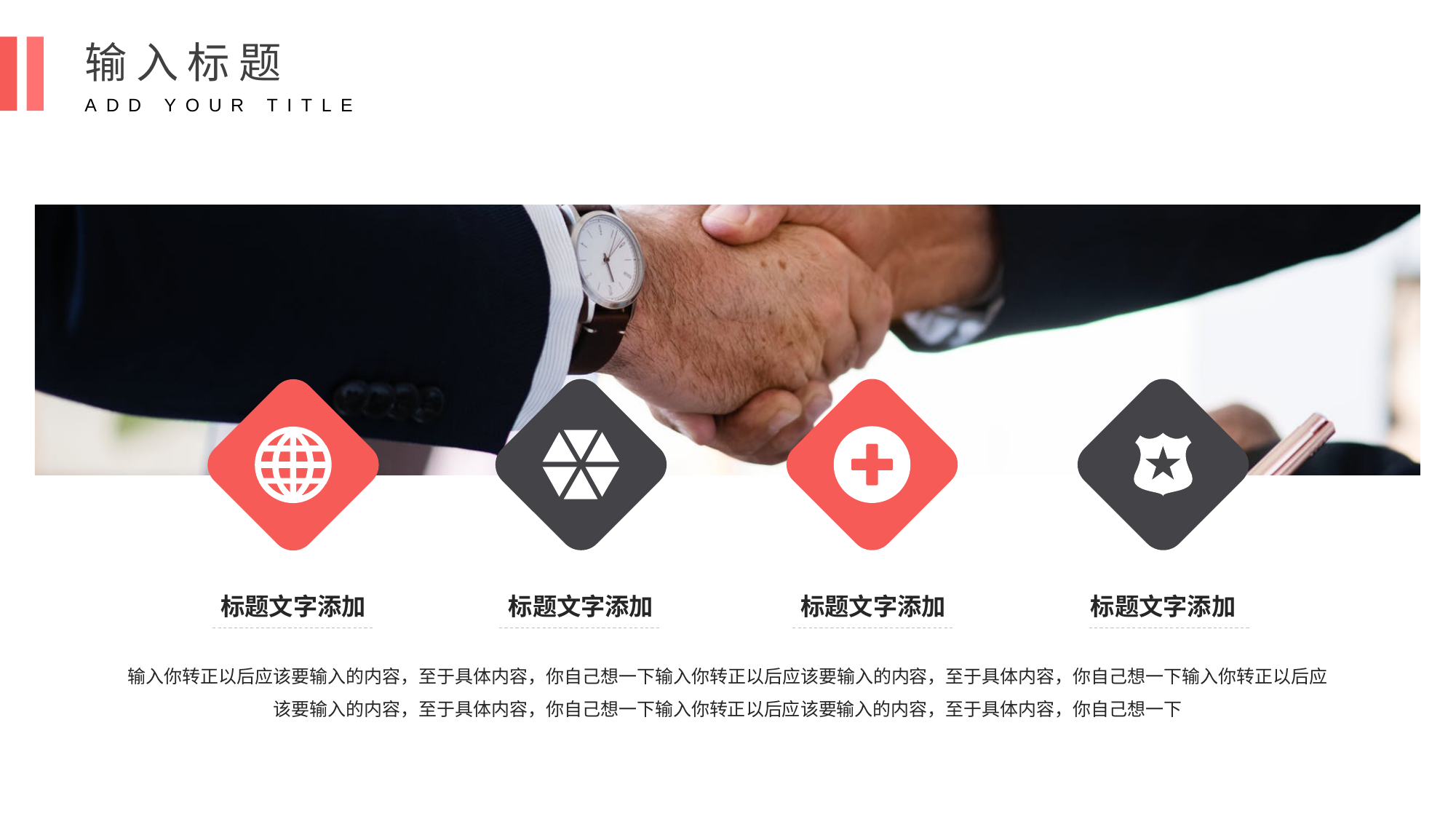

输入标题
ADD YOUR TITLE

标题文字添加
标题文字添加
标题文字添加
标题文字添加
输入你转正以后应该要输入的内容，至于具体内容，你自己想一下输入你转正以后应该要输入的内容，至于具体内容，你自己想一下输入你转正以后应该要输入的内容，至于具体内容，你自己想一下输入你转正以后应该要输入的内容，至于具体内容，你自己想一下